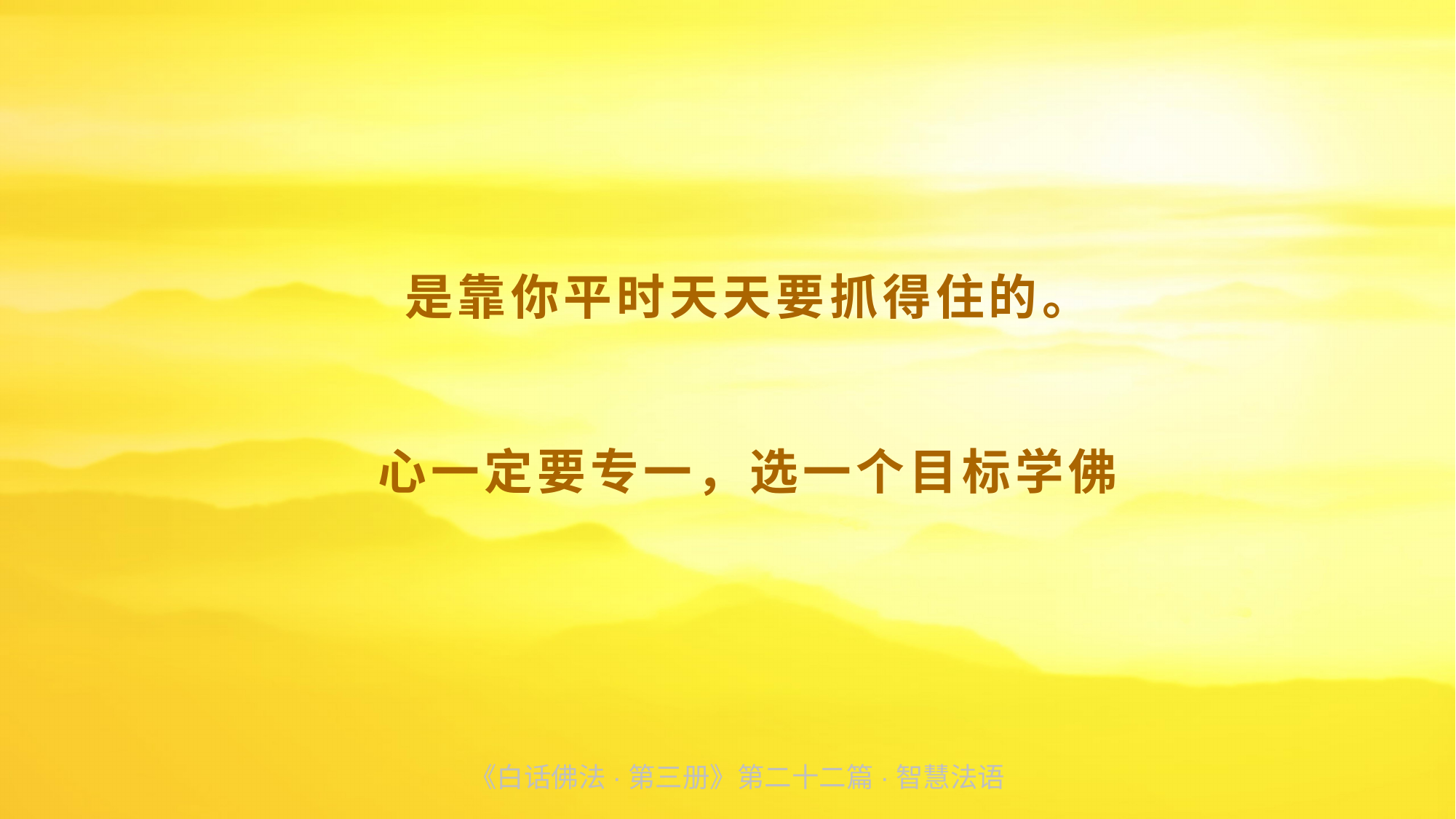

是靠你平时天天要抓得住的。

心一定要专一，选一个目标学佛
  《白话佛法·第三册》第二十二篇·智慧法语